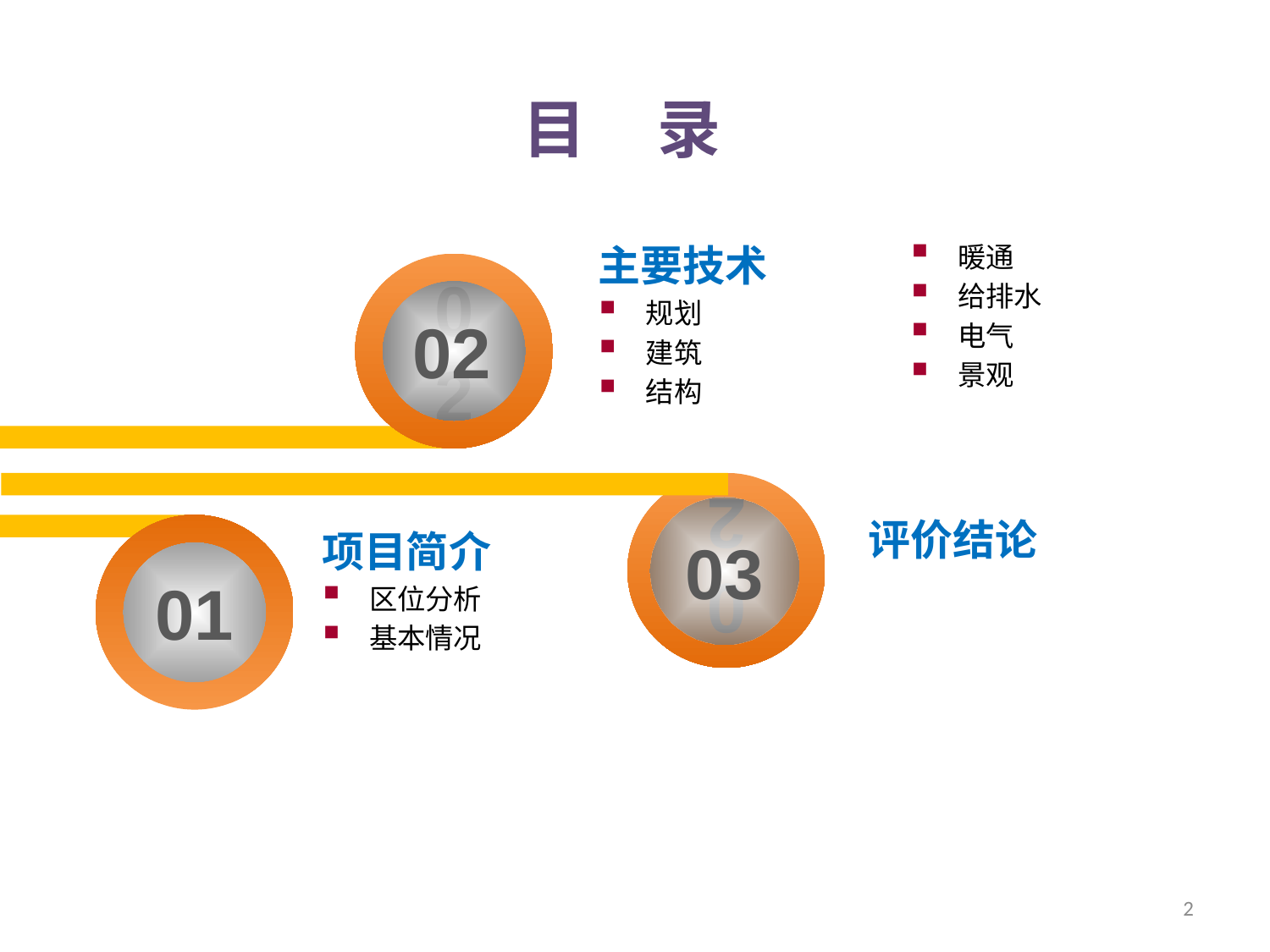

目     录
主要技术
规划
建筑
结构

暖通
给排水
电气
景观

02
02

02

03
评价结论

项目简介
区位分析
基本情况
01
2